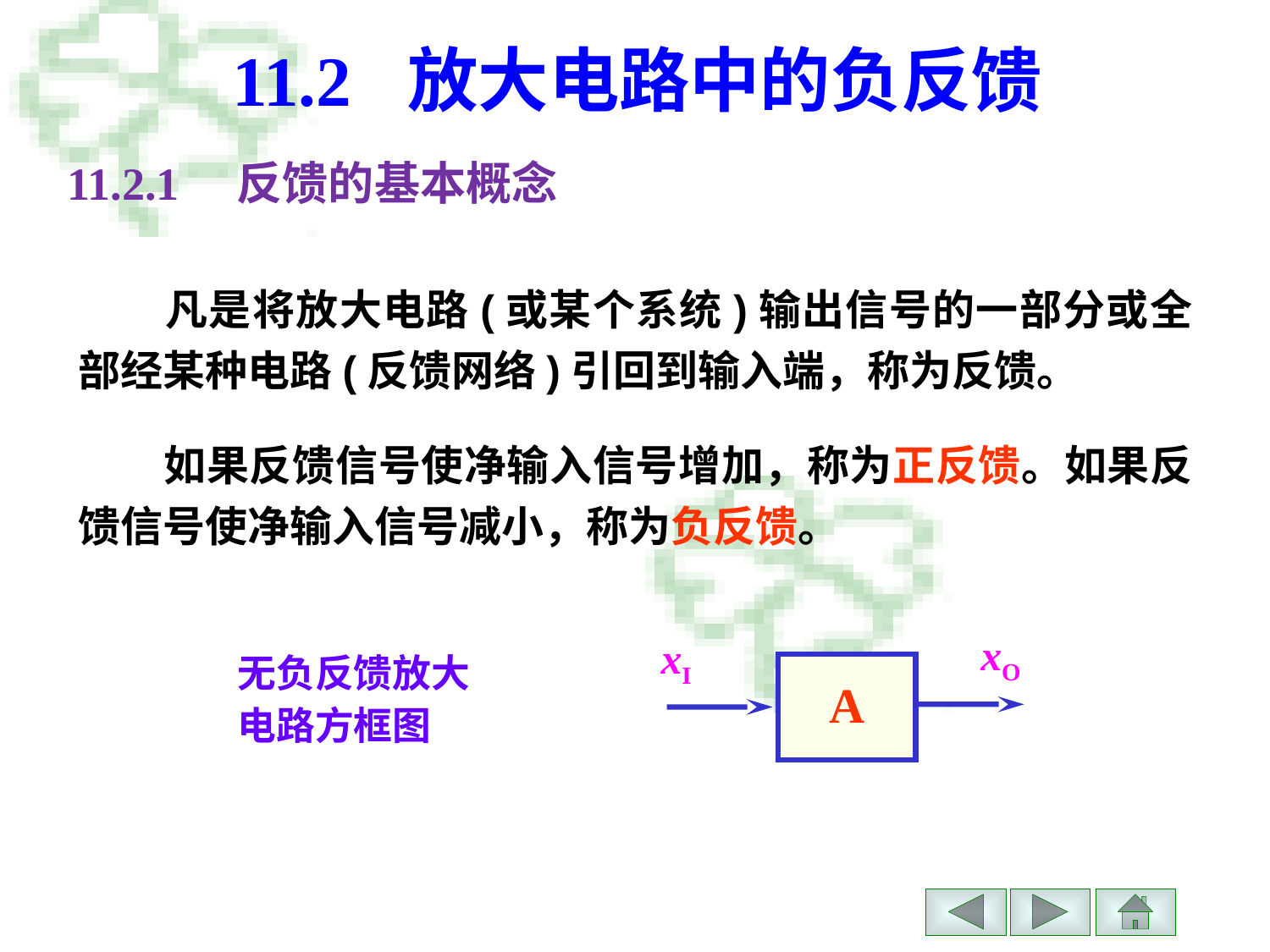

# 11.2  放大电路中的负反馈
11.2.1　反馈的基本概念
　　凡是将放大电路(或某个系统)输出信号的一部分或全部经某种电路(反馈网络)引回到输入端，称为反馈。
　　如果反馈信号使净输入信号增加，称为正反馈。如果反馈信号使净输入信号减小，称为负反馈。
xO
xI
A

无负反馈放大
电路方框图